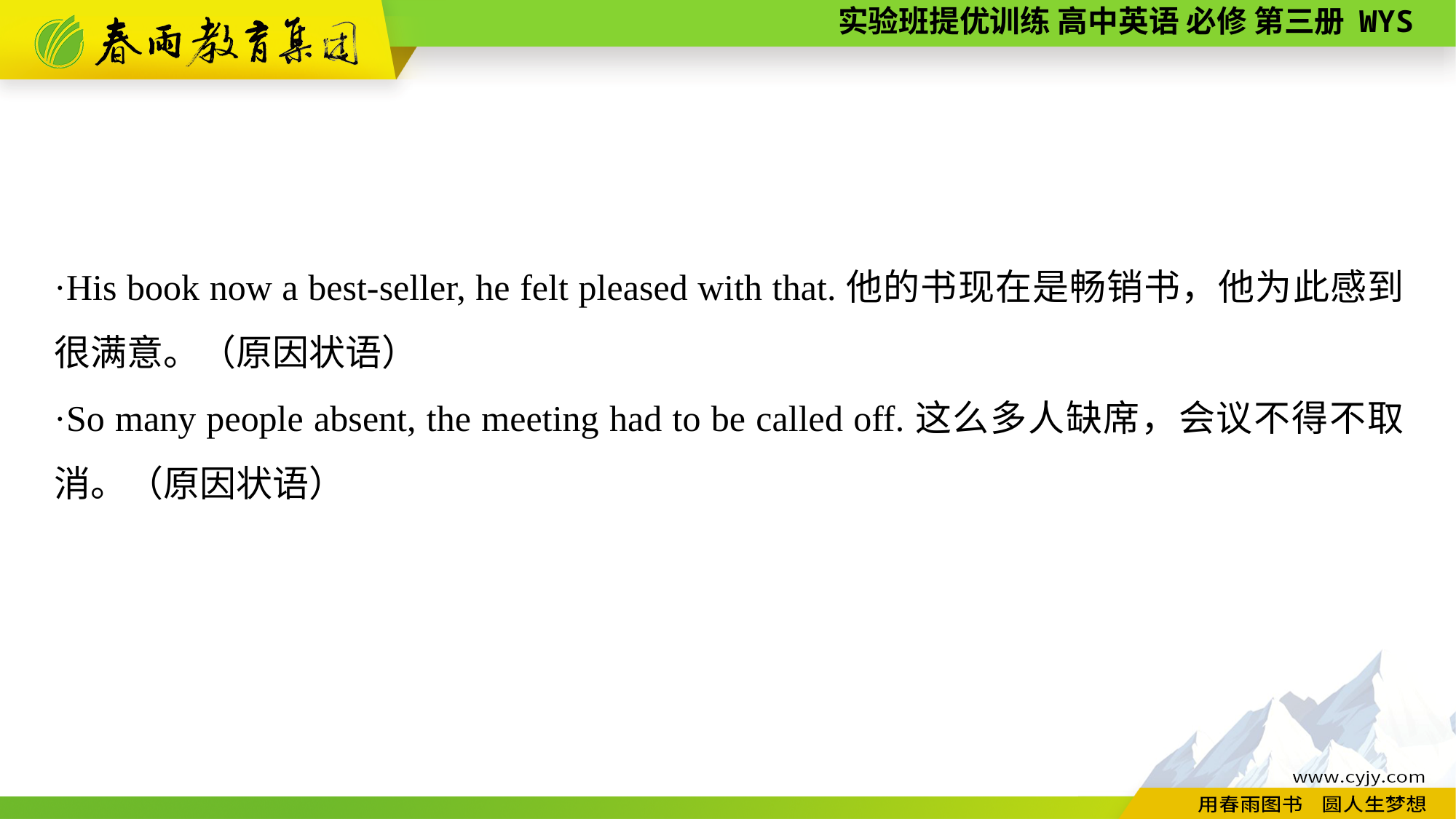

·His book now a best-seller, he felt pleased with that.他的书现在是畅销书，他为此感到很满意。（原因状语）
·So many people absent, the meeting had to be called off.这么多人缺席，会议不得不取消。（原因状语）